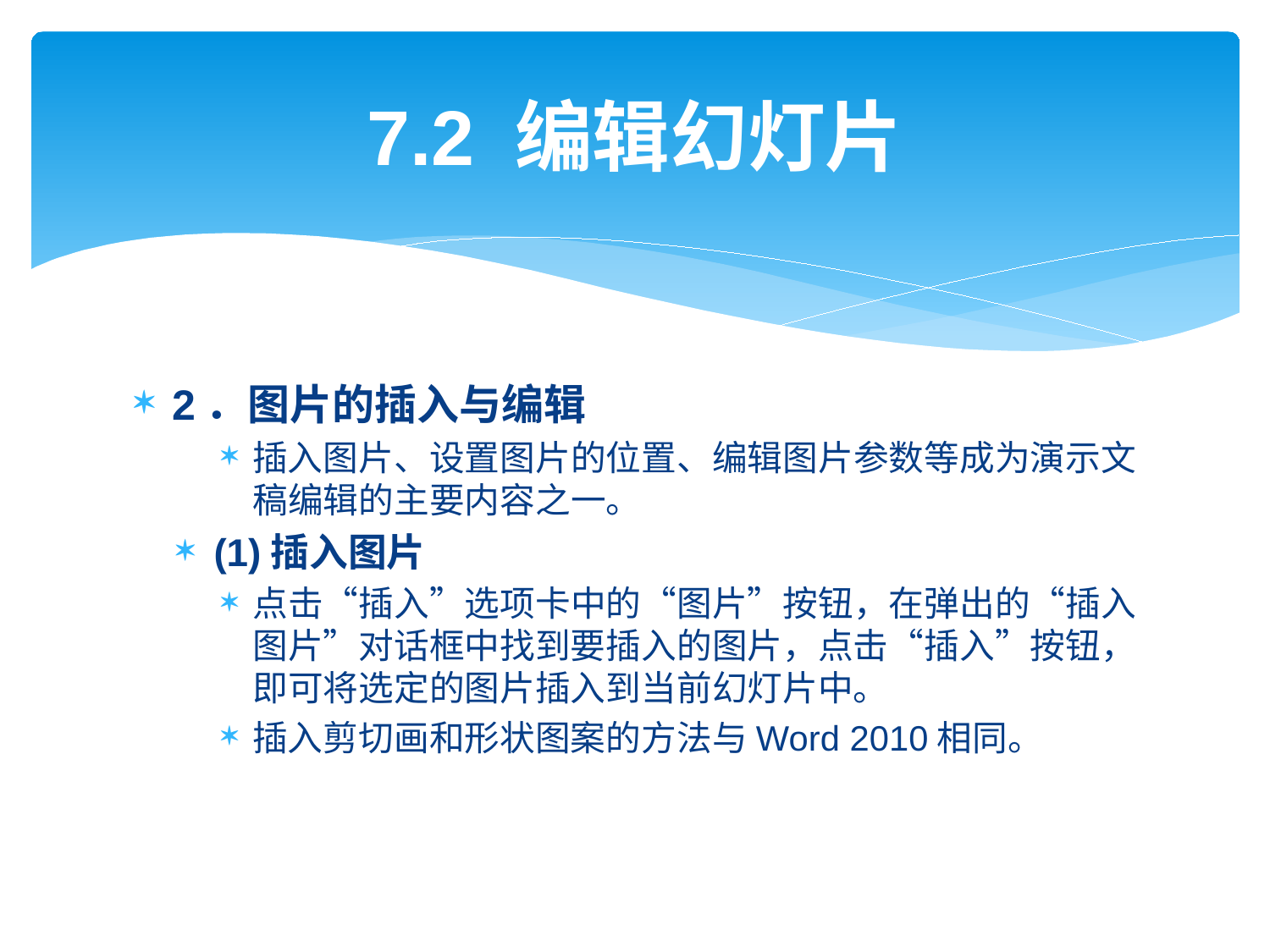

# 7.2 编辑幻灯片
2．图片的插入与编辑
插入图片、设置图片的位置、编辑图片参数等成为演示文稿编辑的主要内容之一。
(1)插入图片
点击“插入”选项卡中的“图片”按钮，在弹出的“插入图片”对话框中找到要插入的图片，点击“插入”按钮，即可将选定的图片插入到当前幻灯片中。
插入剪切画和形状图案的方法与Word 2010相同。